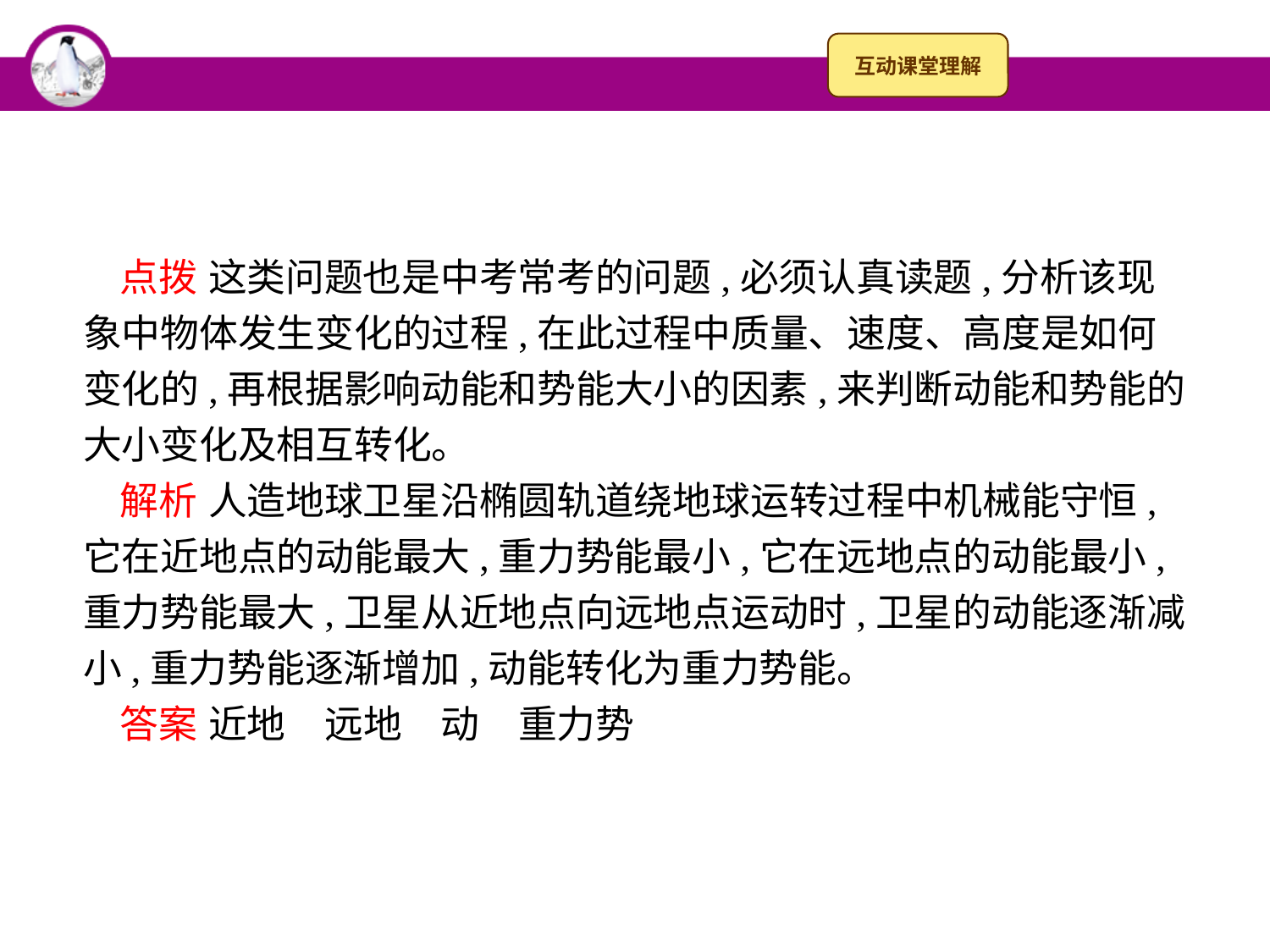

点拨 这类问题也是中考常考的问题,必须认真读题,分析该现象中物体发生变化的过程,在此过程中质量、速度、高度是如何变化的,再根据影响动能和势能大小的因素,来判断动能和势能的大小变化及相互转化。
解析 人造地球卫星沿椭圆轨道绕地球运转过程中机械能守恒,它在近地点的动能最大,重力势能最小,它在远地点的动能最小,重力势能最大,卫星从近地点向远地点运动时,卫星的动能逐渐减小,重力势能逐渐增加,动能转化为重力势能。
答案 近地　远地　动　重力势